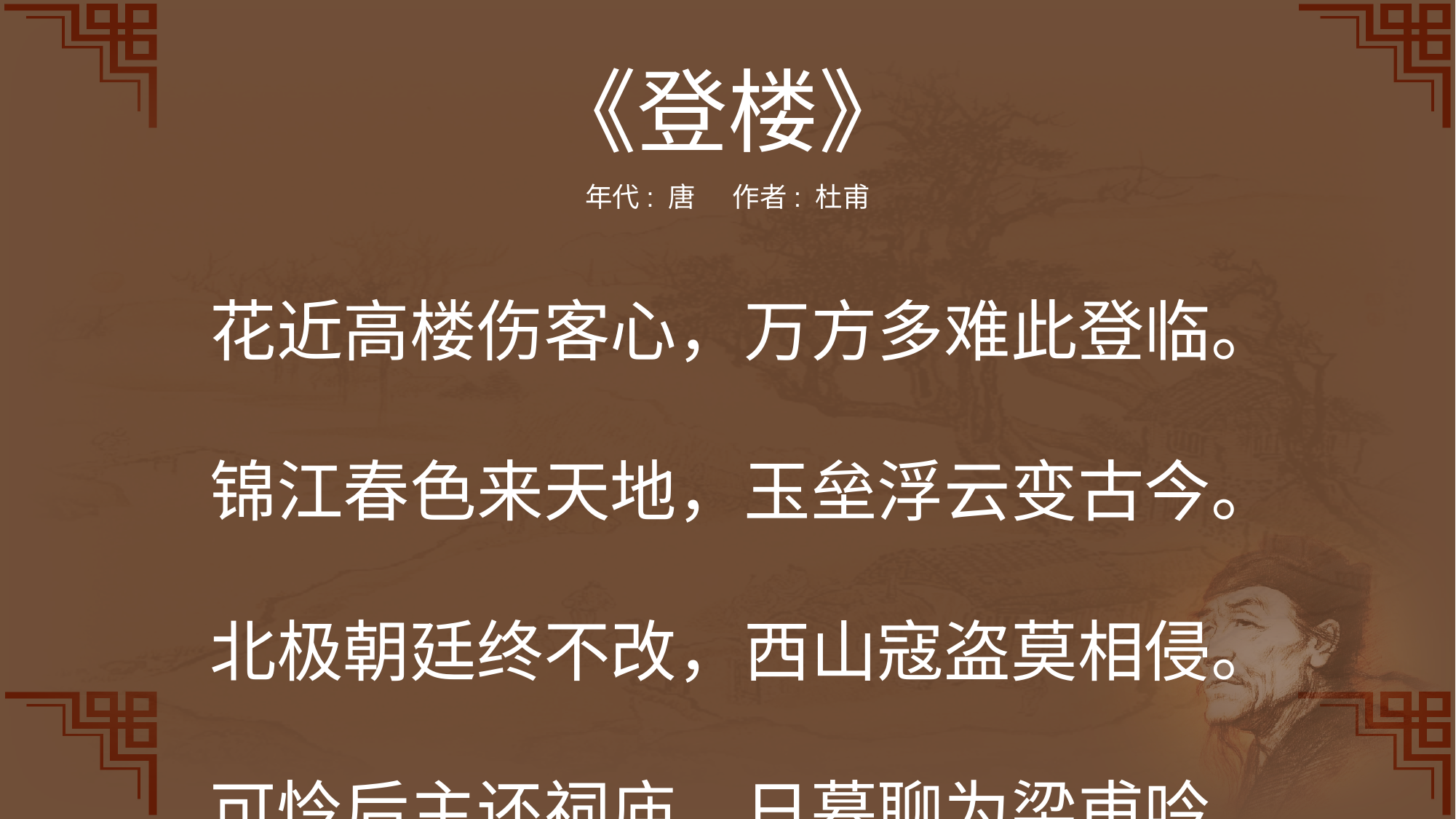

《登楼》
年代: 唐      作者: 杜甫
花近高楼伤客心，万方多难此登临。
锦江春色来天地，玉垒浮云变古今。
北极朝廷终不改，西山寇盗莫相侵。
可怜后主还祠庙，日暮聊为梁甫吟。
.